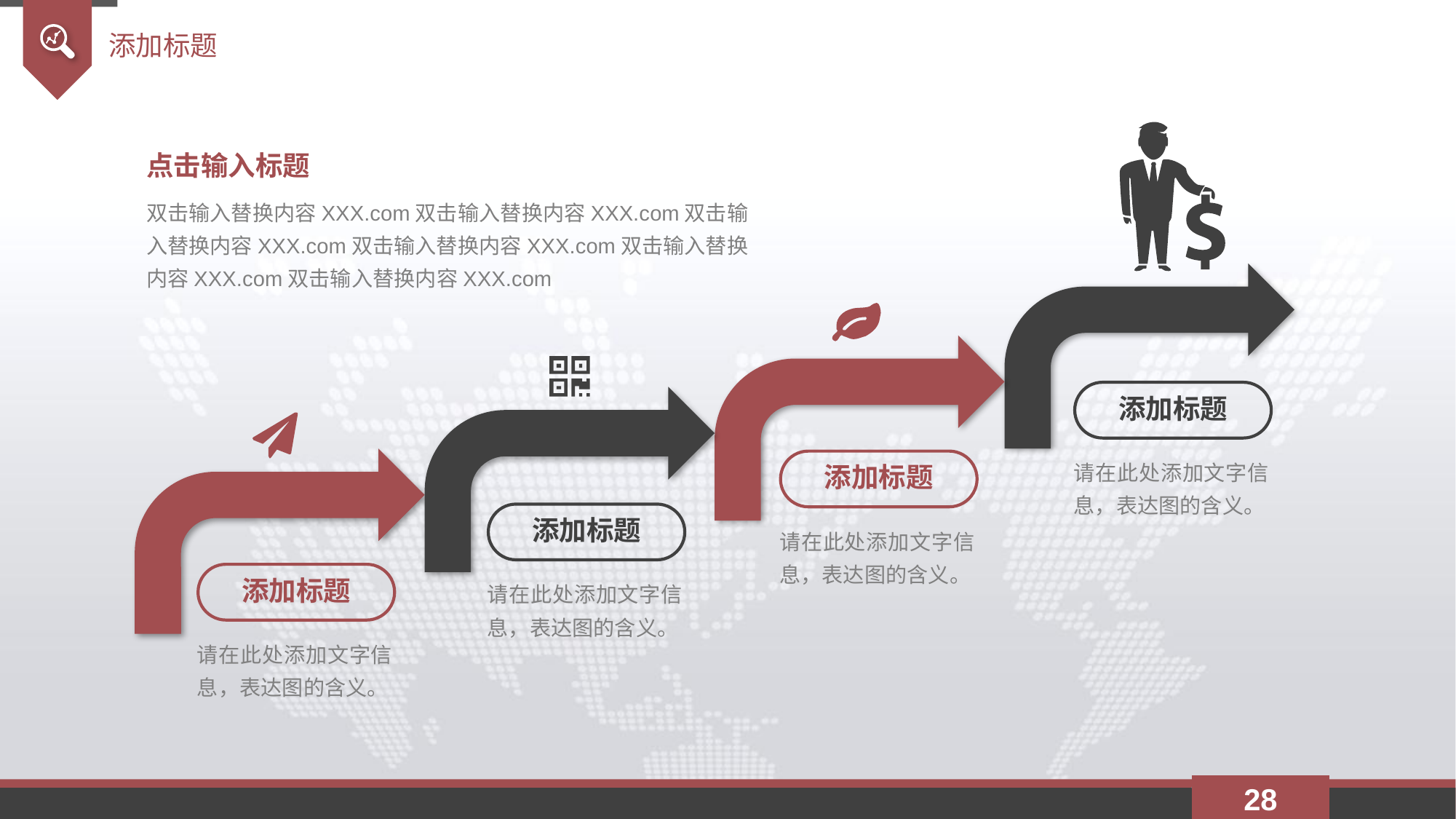

添加标题

点击输入标题
双击输入替换内容XXX.com双击输入替换内容XXX.com双击输入替换内容XXX.com双击输入替换内容XXX.com双击输入替换内容XXX.com双击输入替换内容XXX.com

添加标题

请在此处添加文字信息，表达图的含义。

添加标题

添加标题
请在此处添加文字信息，表达图的含义。

请在此处添加文字信息，表达图的含义。
添加标题
请在此处添加文字信息，表达图的含义。

28

延时符